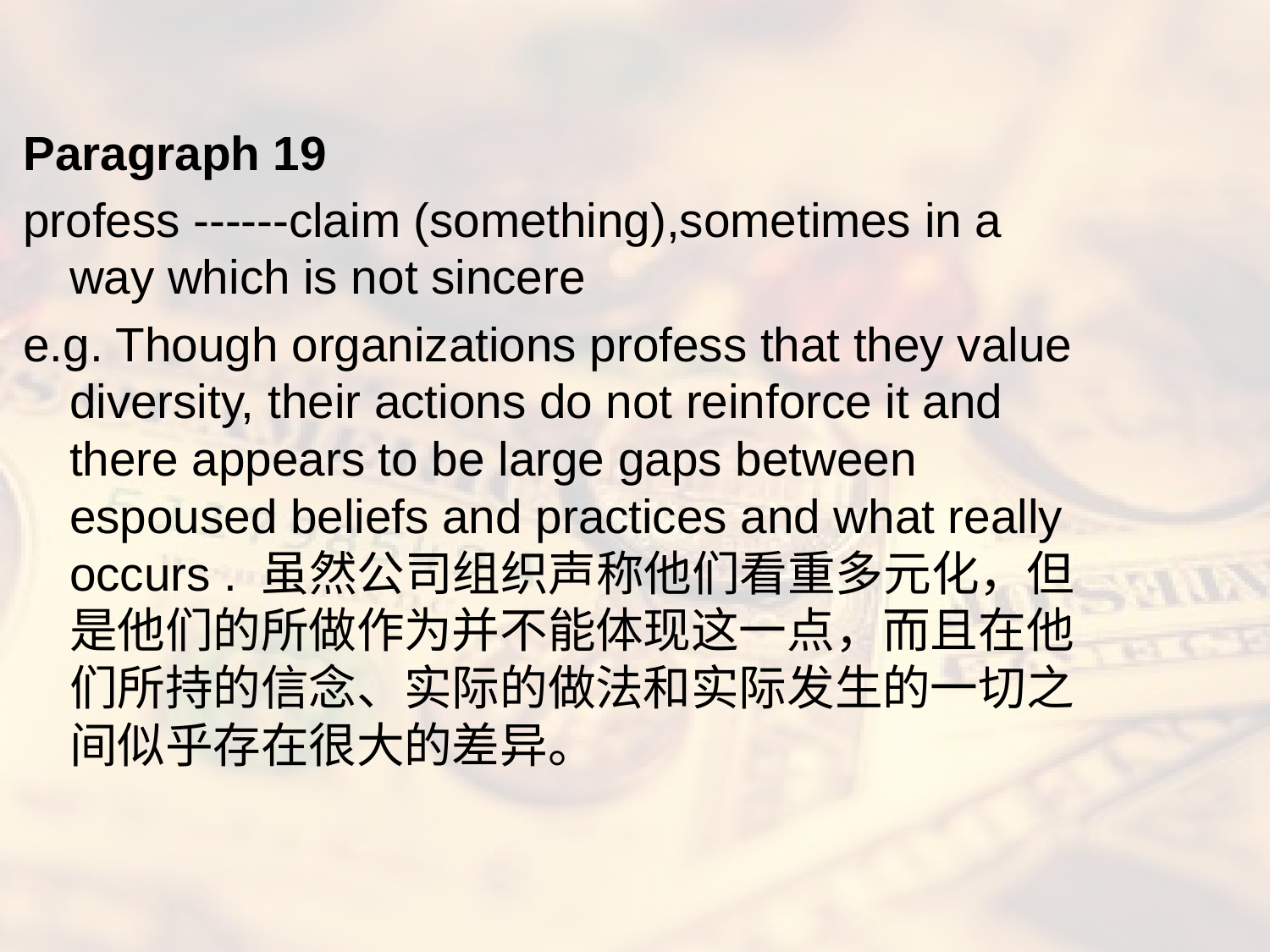

#
Paragraph 19
profess ------claim (something),sometimes in a way which is not sincere
e.g. Though organizations profess that they value diversity, their actions do not reinforce it and there appears to be large gaps between espoused beliefs and practices and what really occurs . 虽然公司组织声称他们看重多元化，但是他们的所做作为并不能体现这一点，而且在他们所持的信念、实际的做法和实际发生的一切之间似乎存在很大的差异。